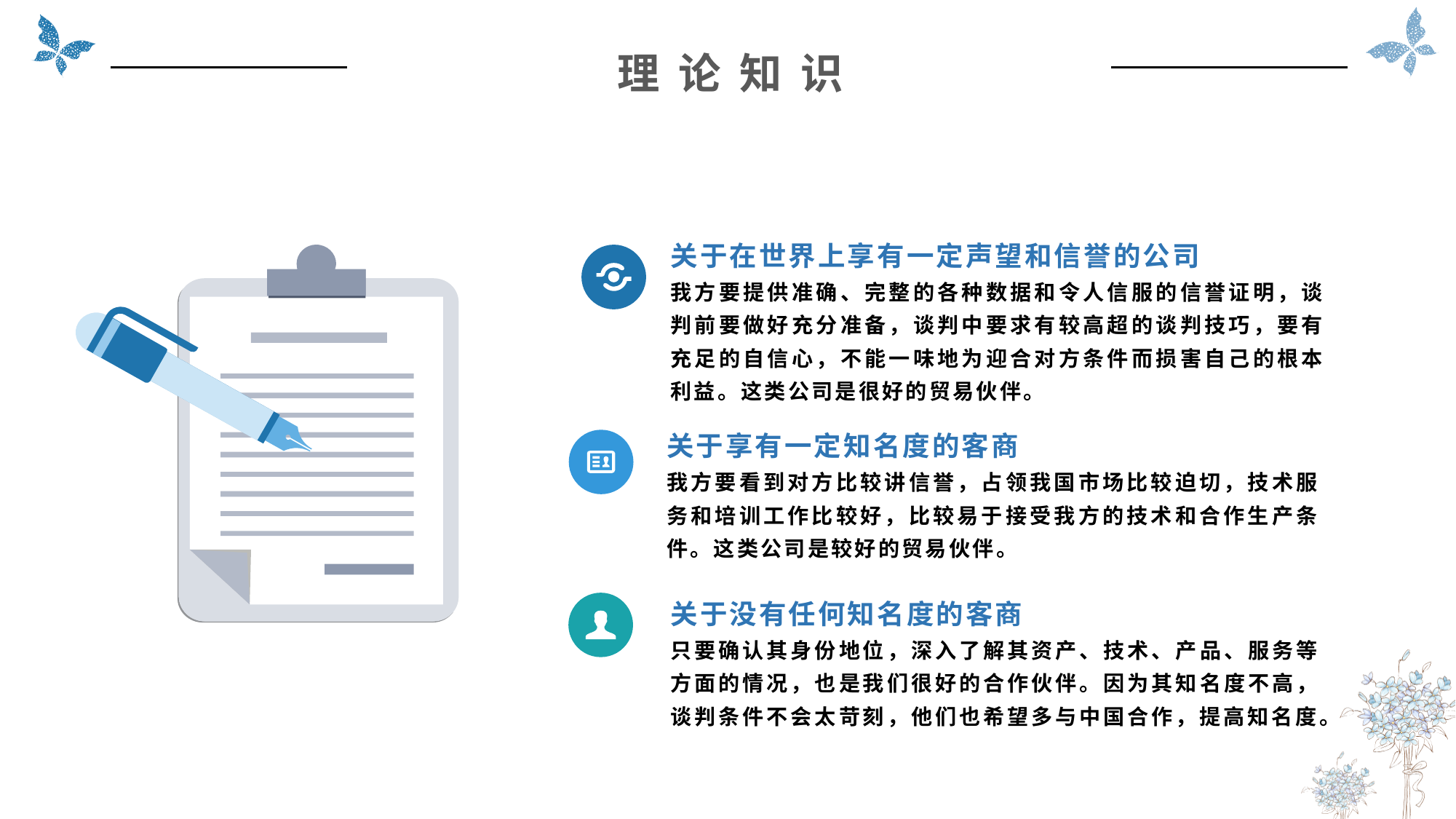

理 论 知 识
关于在世界上享有一定声望和信誉的公司
我方要提供准确、完整的各种数据和令人信服的信誉证明，谈判前要做好充分准备，谈判中要求有较高超的谈判技巧，要有充足的自信心，不能一味地为迎合对方条件而损害自己的根本利益。这类公司是很好的贸易伙伴。

关于享有一定知名度的客商
我方要看到对方比较讲信誉，占领我国市场比较迫切，技术服务和培训工作比较好，比较易于接受我方的技术和合作生产条件。这类公司是较好的贸易伙伴。

关于没有任何知名度的客商
只要确认其身份地位，深入了解其资产、技术、产品、服务等方面的情况，也是我们很好的合作伙伴。因为其知名度不高，谈判条件不会太苛刻，他们也希望多与中国合作，提高知名度。